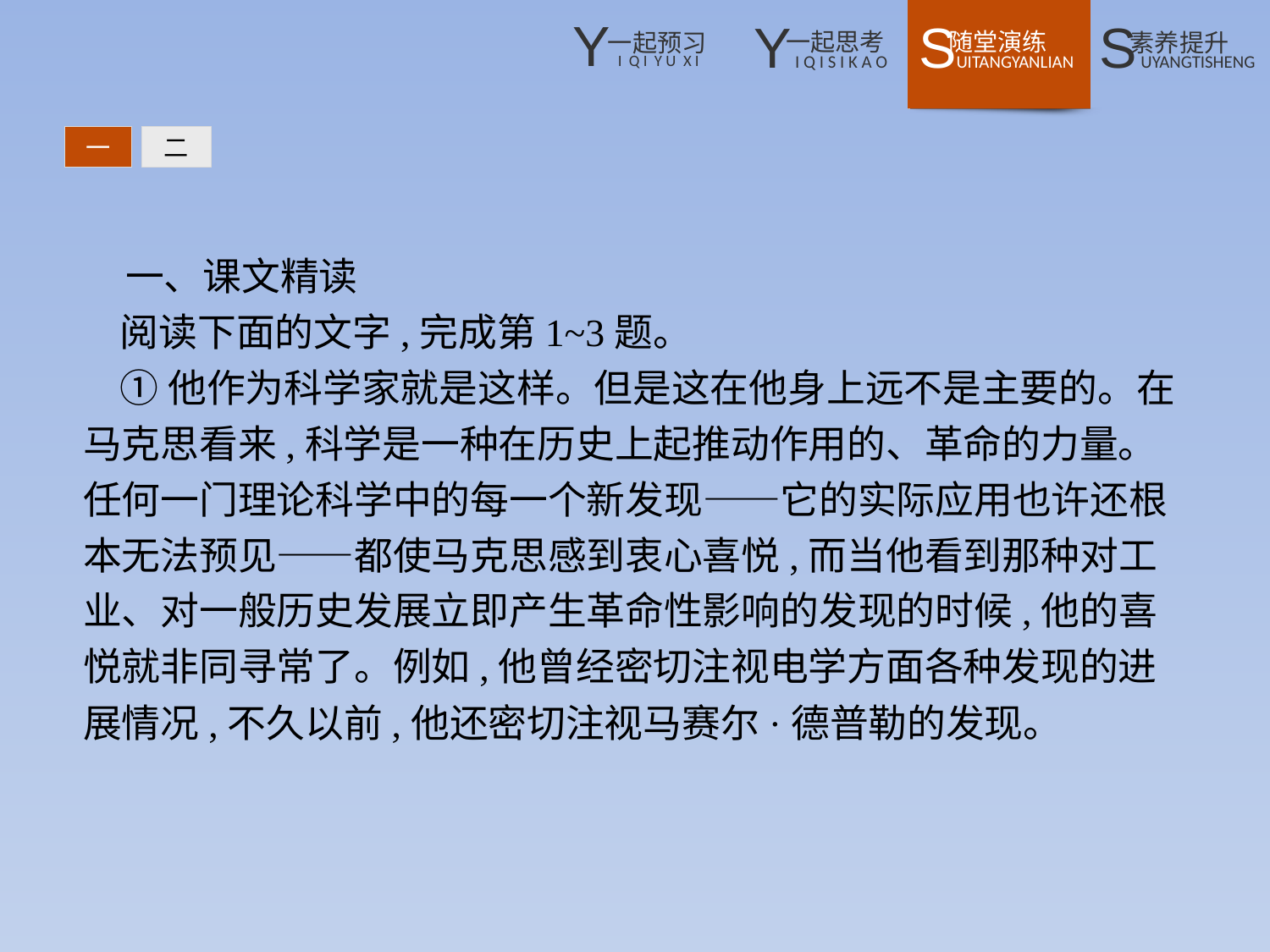

一
二
一、课文精读
阅读下面的文字,完成第1~3题。
①他作为科学家就是这样。但是这在他身上远不是主要的。在马克思看来,科学是一种在历史上起推动作用的、革命的力量。任何一门理论科学中的每一个新发现——它的实际应用也许还根本无法预见——都使马克思感到衷心喜悦,而当他看到那种对工业、对一般历史发展立即产生革命性影响的发现的时候,他的喜悦就非同寻常了。例如,他曾经密切注视电学方面各种发现的进展情况,不久以前,他还密切注视马赛尔·德普勒的发现。